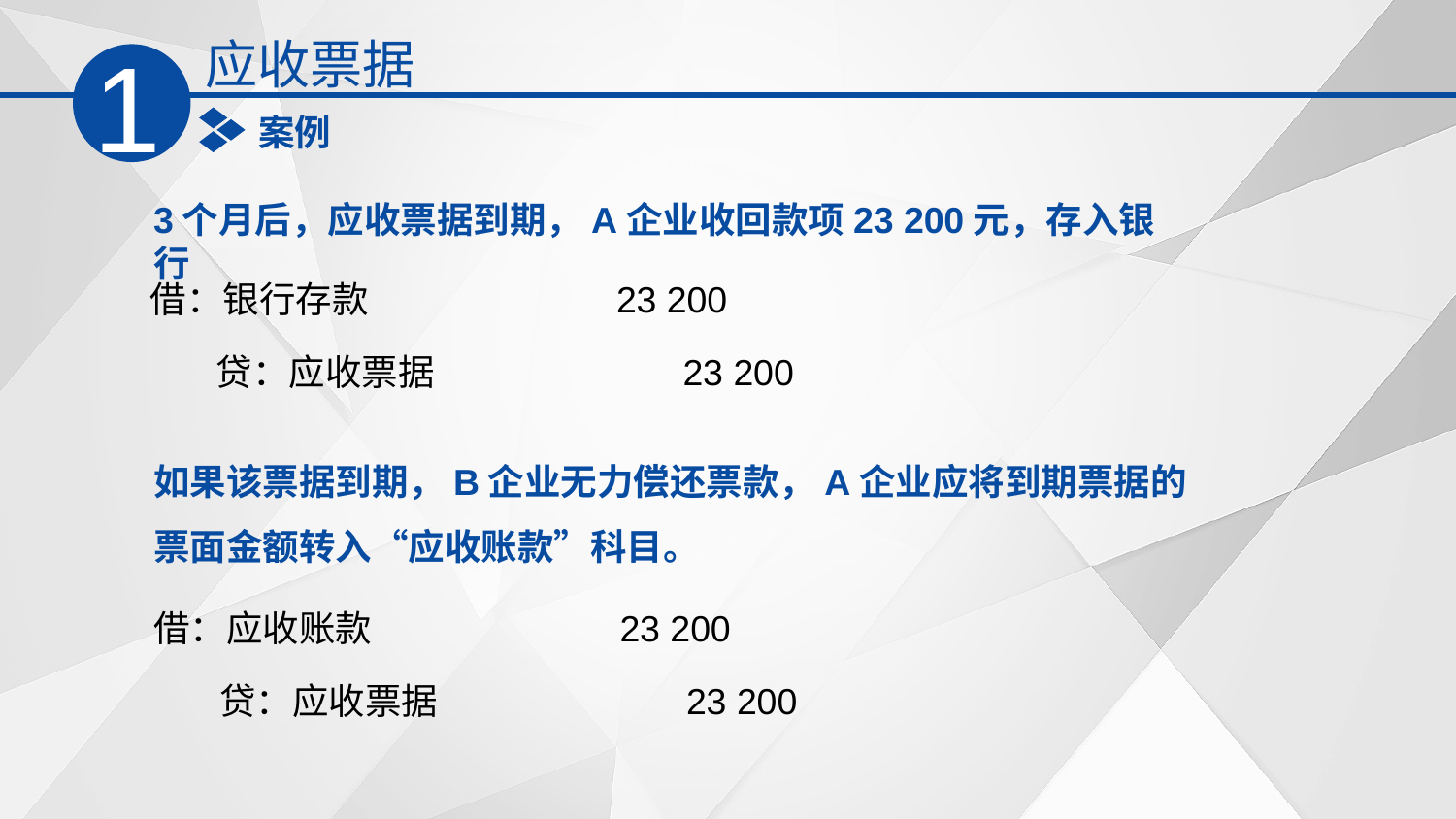

应收票据
1

案例

3个月后，应收票据到期，A企业收回款项23 200元，存入银行
借：银行存款                             23 200
       贷：应收票据                             23 200
如果该票据到期，B企业无力偿还票款，A企业应将到期票据的票面金额转入“应收账款”科目。
借：应收账款                             23 200
       贷：应收票据                             23 200